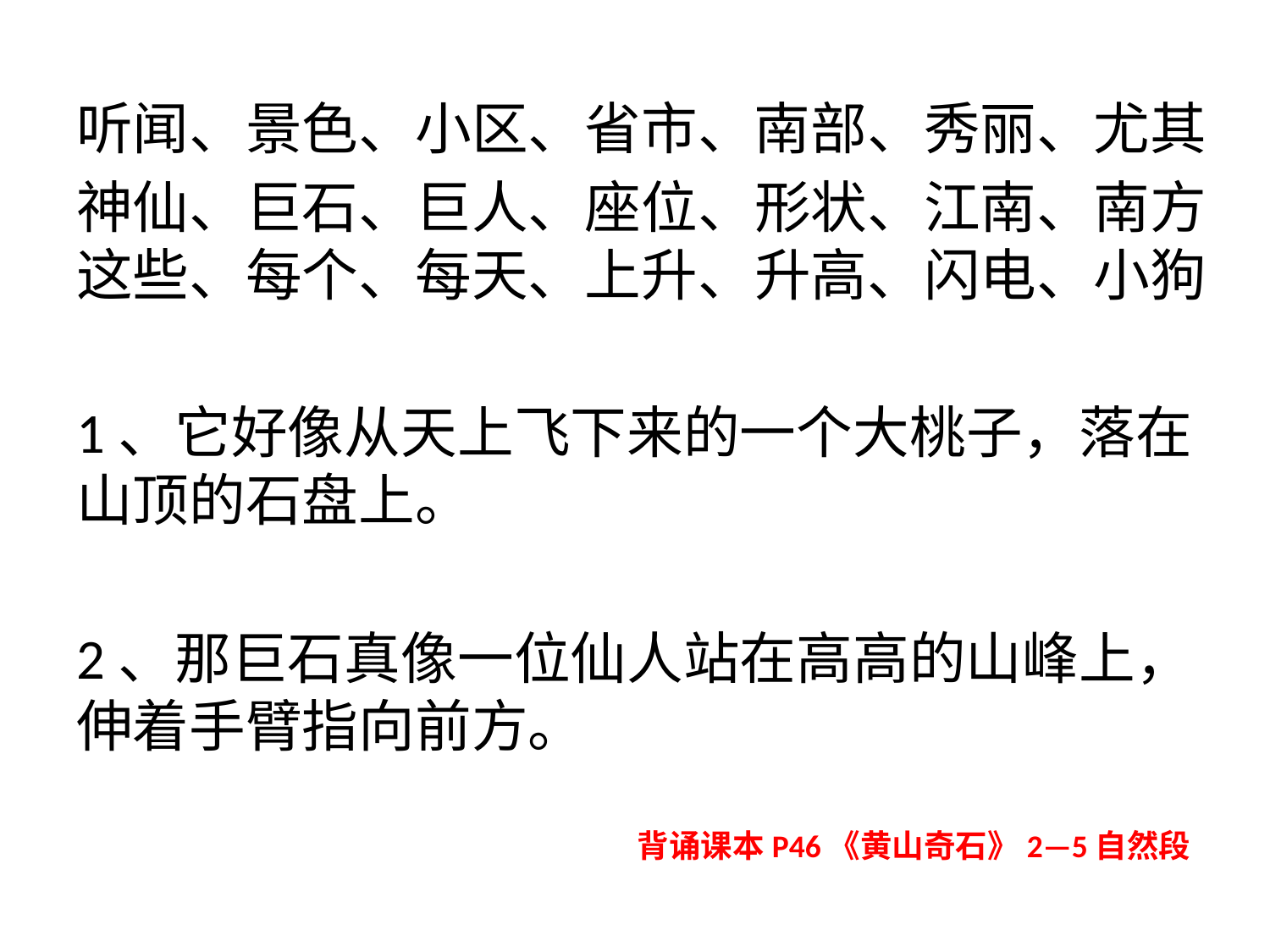

听闻、景色、小区、省市、南部、秀丽、尤其
神仙、巨石、巨人、座位、形状、江南、南方这些、每个、每天、上升、升高、闪电、小狗

1、它好像从天上飞下来的一个大桃子，落在山顶的石盘上。

2、那巨石真像一位仙人站在高高的山峰上，伸着手臂指向前方。
背诵课本P46《黄山奇石》2—5自然段